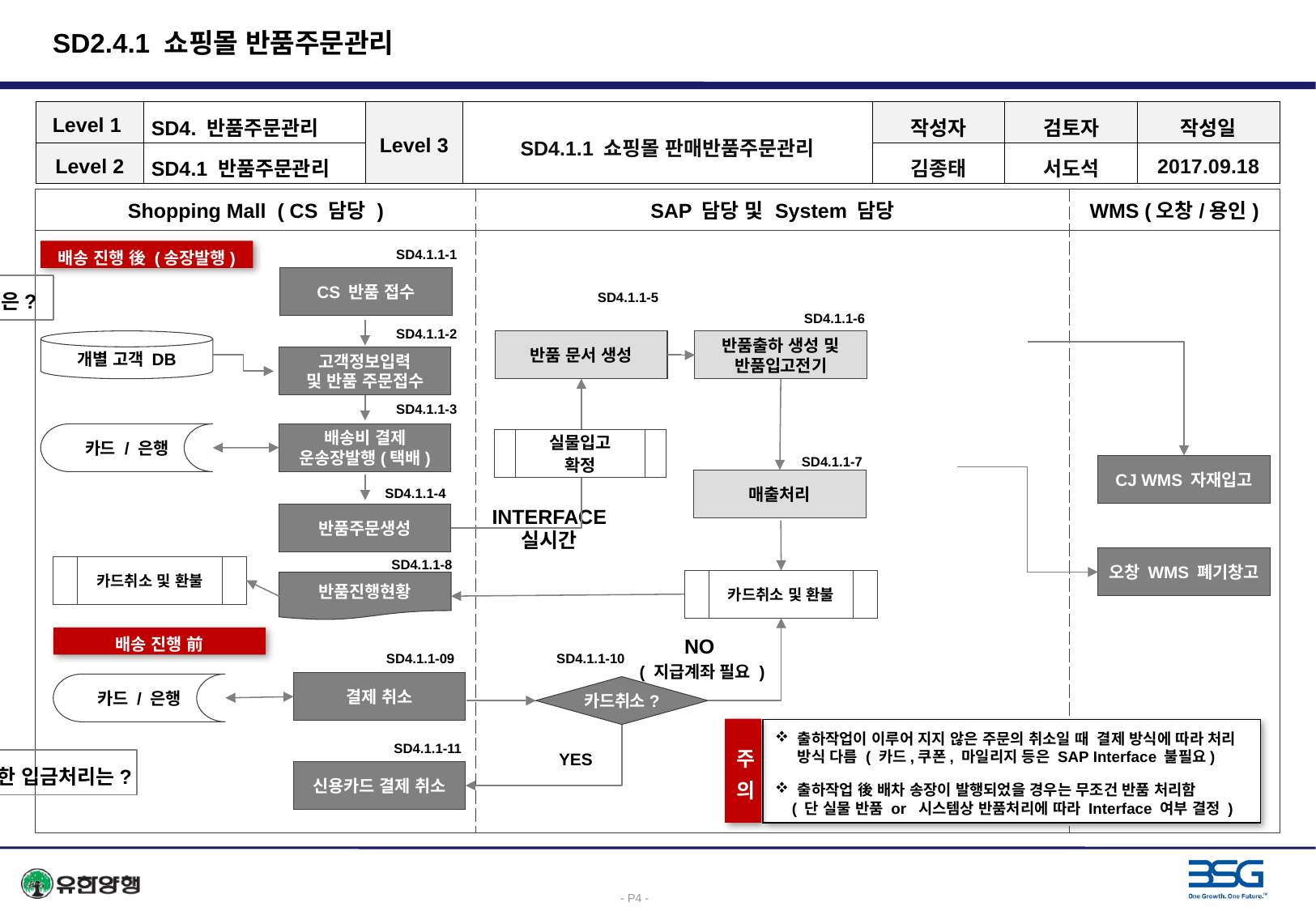

# SD2.4.1 쇼핑몰 반품주문관리
| Level 1 | SD4. 반품주문관리 | Level 3 | SD4.1.1 쇼핑몰 판매반품주문관리 | 작성자 | 검토자 | 작성일 |
| --- | --- | --- | --- | --- | --- | --- |
| Level 2 | SD4.1 반품주문관리 |  |  | 김종태 | 서도석 | 2017.09.18 |
| Shopping Mall ( CS 담당 ) | SAP 담당 및 System 담당 | WMS (오창/용인) |
| --- | --- | --- |
|  |  |  |
배송 진행 後 (송장발행)
SD4.1.1-1
CS 반품 접수
부분반품은?
SD4.1.1-5
SD4.1.1-6
SD4.1.1-2
반품 문서 생성
개별 고객 DB
반품출하 생성 및
반품입고전기
고객정보입력
및 반품 주문접수
SD4.1.1-3
배송비 결제
운송장발행(택배)
카드 / 은행
실물입고
확정
SD4.1.1-7
CJ WMS 자재입고
매출처리
SD4.1.1-4
INTERFACE
실시간
반품주문생성
오창 WMS 폐기창고
SD4.1.1-8
카드취소 및 환불
카드취소 및 환불
반품진행현황
배송 진행 前
NO
 ( 지급계좌 필요 )
SD4.1.1-09
SD4.1.1-10
결제 취소
카드 / 은행
카드취소?
주
의

출하작업이 이루어 지지 않은 주문의 취소일 때  결제 방식에 따라 처리 방식 다름 ( 카드,쿠폰, 마일리지 등은 SAP Interface 불필요)
SD4.1.1-11
YES
배송비에 대한 입금처리는?
신용카드 결제 취소
출하작업 後 배차 송장이 발행되었을 경우는 무조건 반품 처리함
    ( 단 실물 반품 or  시스템상 반품처리에 따라 Interface 여부 결정 )